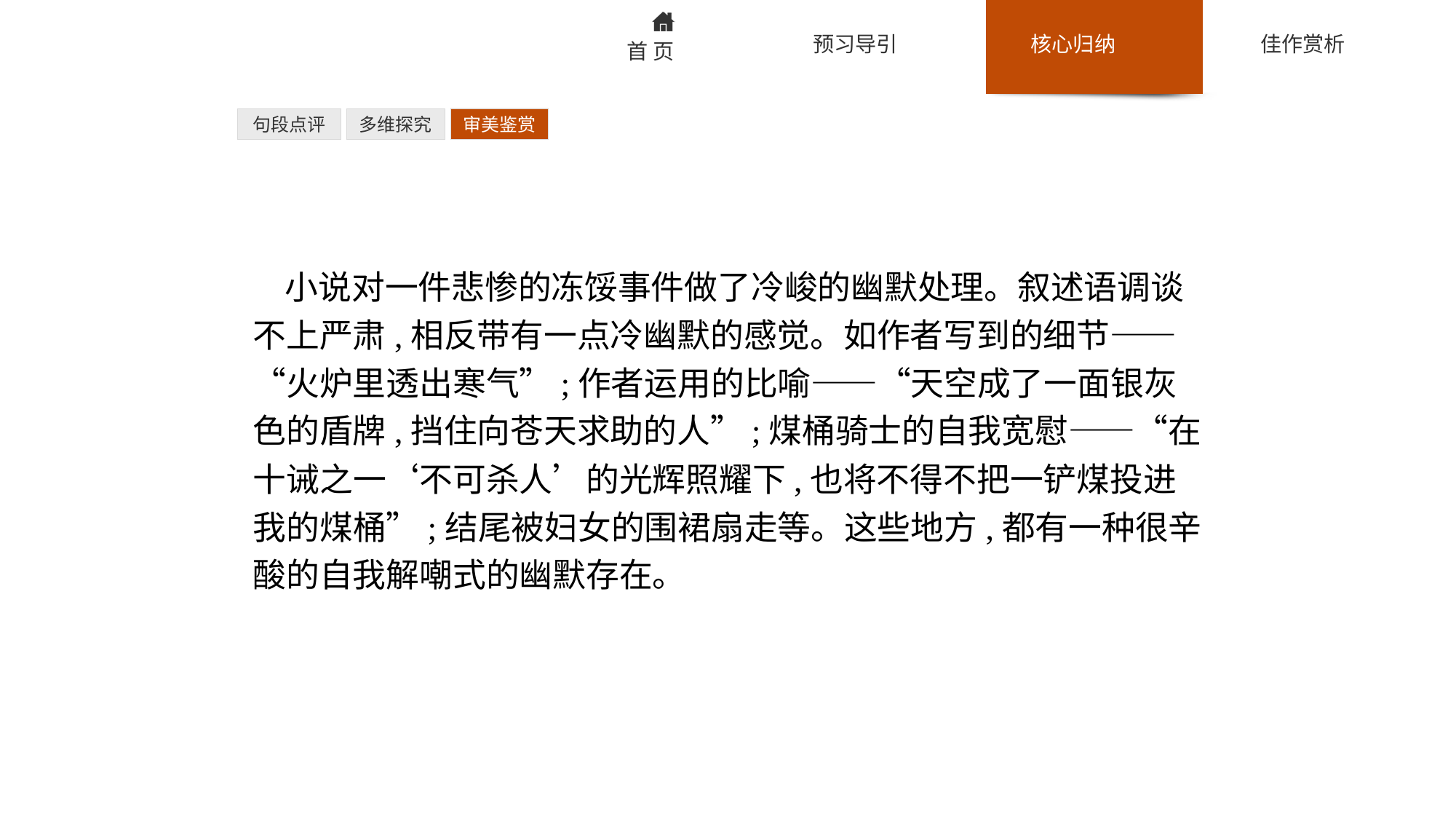

句段点评
多维探究
审美鉴赏
小说对一件悲惨的冻馁事件做了冷峻的幽默处理。叙述语调谈不上严肃,相反带有一点冷幽默的感觉。如作者写到的细节——“火炉里透出寒气”;作者运用的比喻——“天空成了一面银灰色的盾牌,挡住向苍天求助的人”;煤桶骑士的自我宽慰——“在十诫之一‘不可杀人’的光辉照耀下,也将不得不把一铲煤投进我的煤桶”;结尾被妇女的围裙扇走等。这些地方,都有一种很辛酸的自我解嘲式的幽默存在。